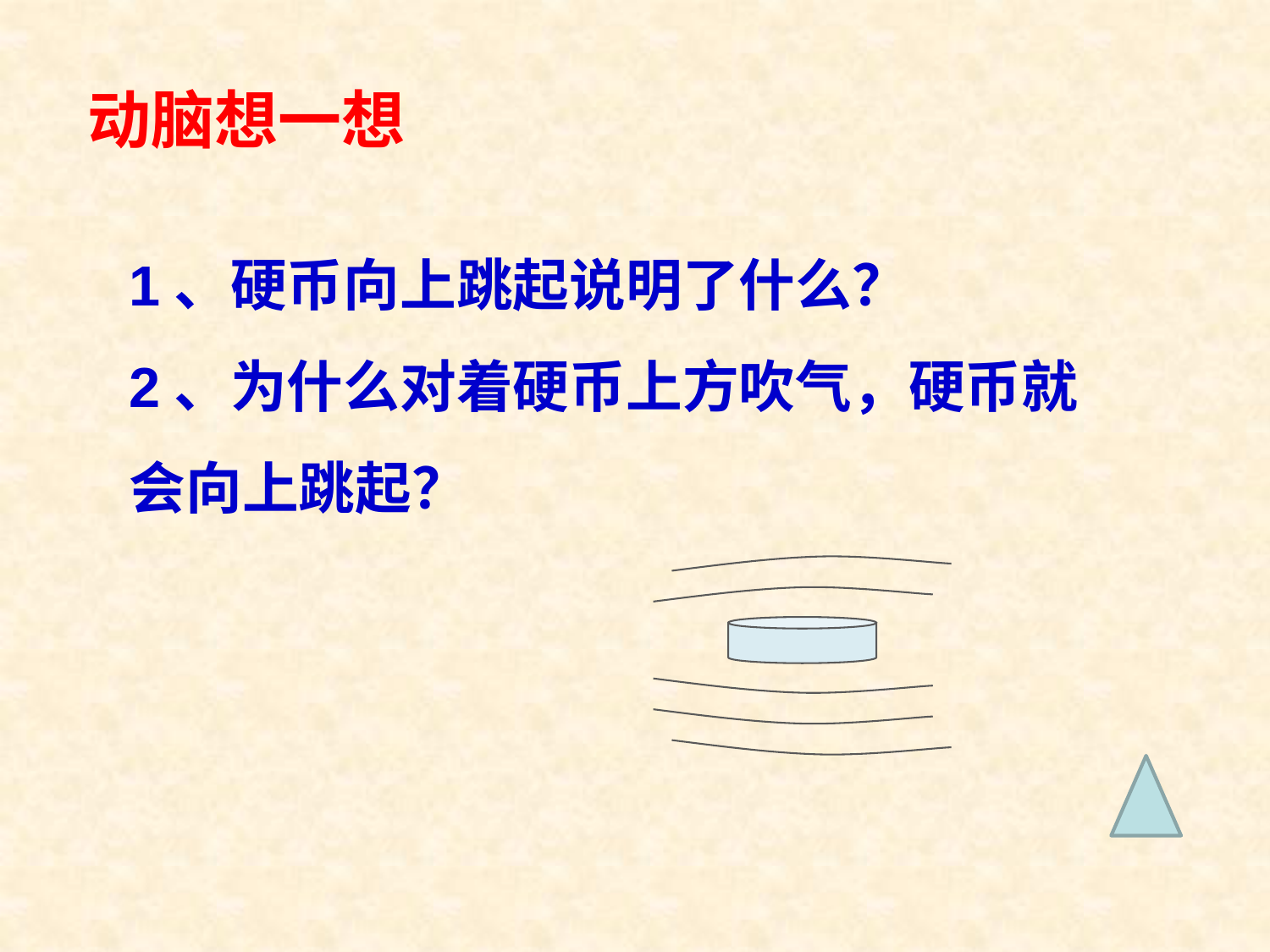

动脑想一想
1、硬币向上跳起说明了什么？
2、为什么对着硬币上方吹气，硬币就会向上跳起？